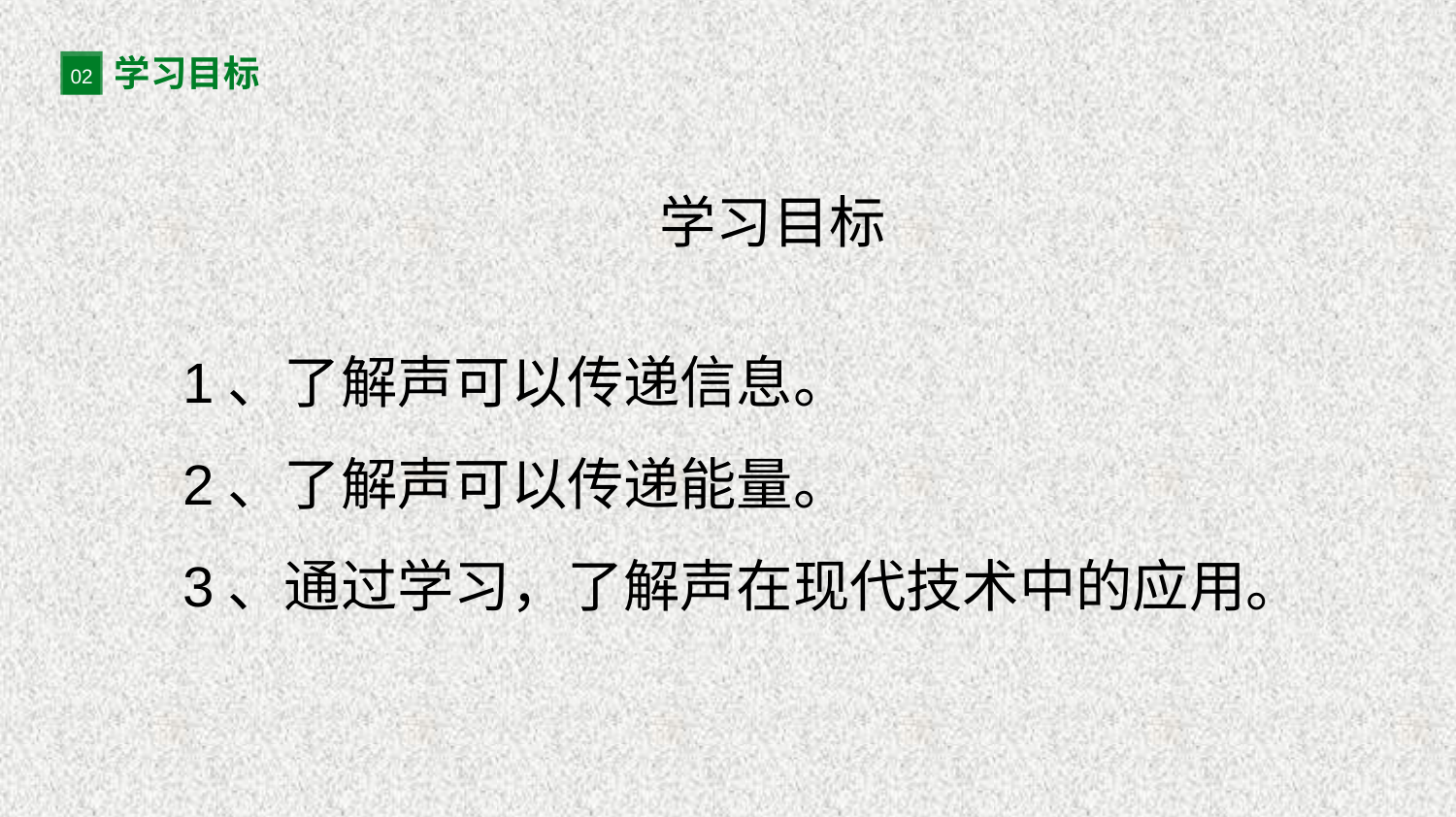

学习目标

02
学习目标

1、了解声可以传递信息。
2、了解声可以传递能量。
3、通过学习，了解声在现代技术中的应用。